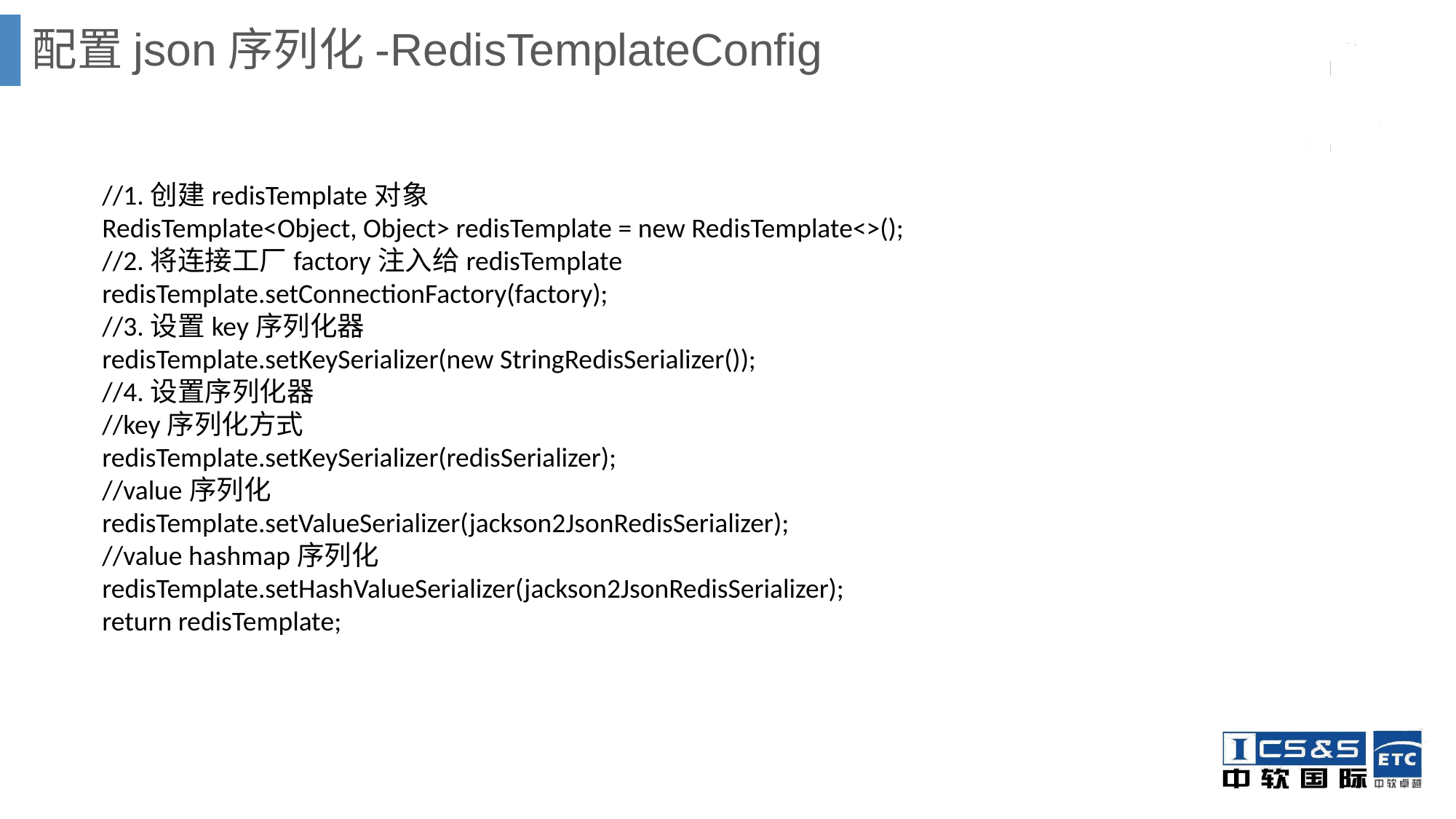

# 配置json序列化-RedisTemplateConfig

        //1.创建redisTemplate对象
        RedisTemplate<Object, Object> redisTemplate = new RedisTemplate<>();
        //2.将连接工厂factory注入给redisTemplate
        redisTemplate.setConnectionFactory(factory);
        //3.设置key序列化器
        redisTemplate.setKeySerializer(new StringRedisSerializer());
        //4.设置序列化器
        //key序列化方式
        redisTemplate.setKeySerializer(redisSerializer);
        //value序列化
        redisTemplate.setValueSerializer(jackson2JsonRedisSerializer);
        //value hashmap序列化
        redisTemplate.setHashValueSerializer(jackson2JsonRedisSerializer);
        return redisTemplate;